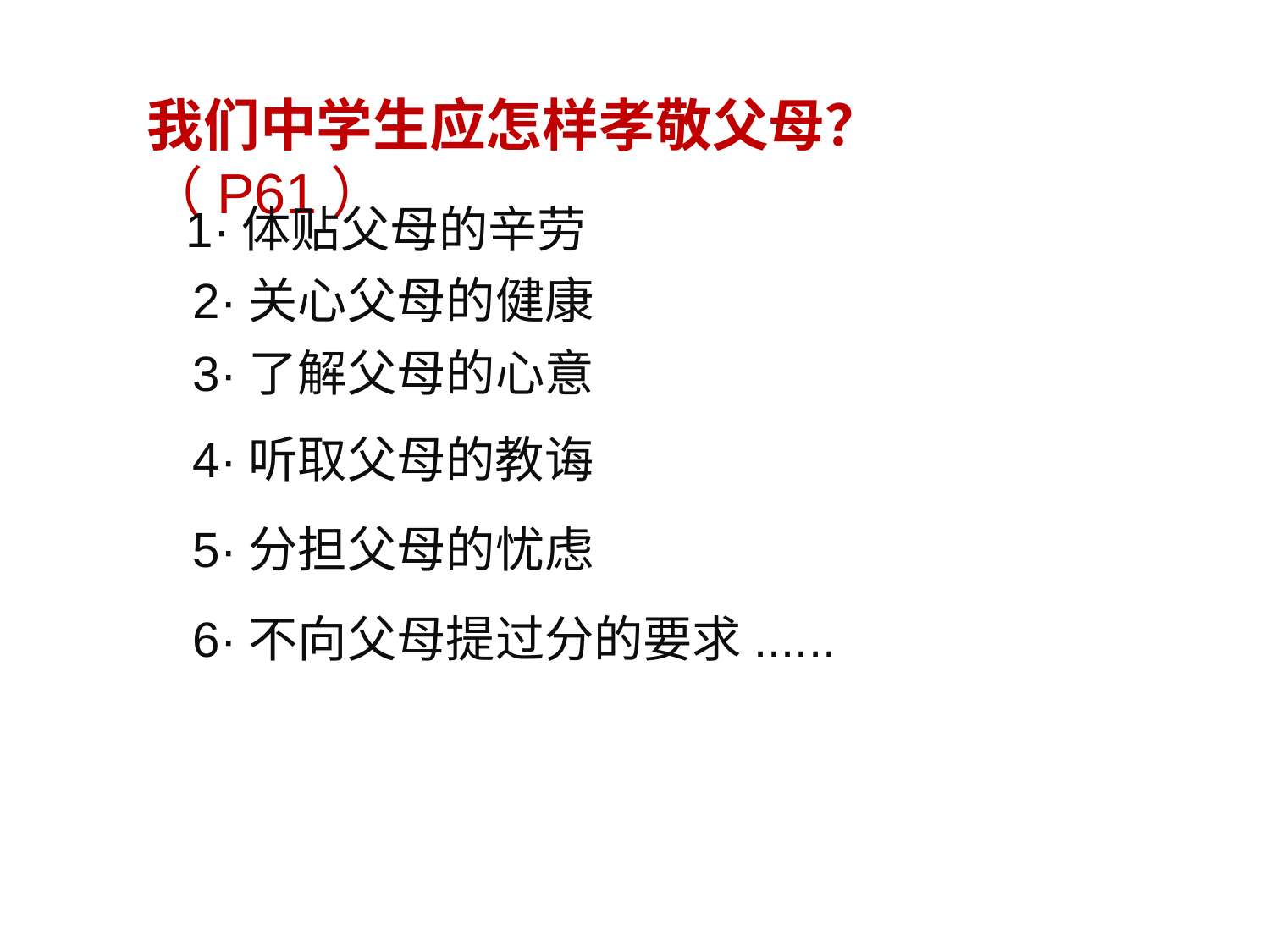

我们中学生应怎样孝敬父母？（P61）
1·体贴父母的辛劳
2·关心父母的健康
3·了解父母的心意
4·听取父母的教诲
5·分担父母的忧虑
6·不向父母提过分的要求......